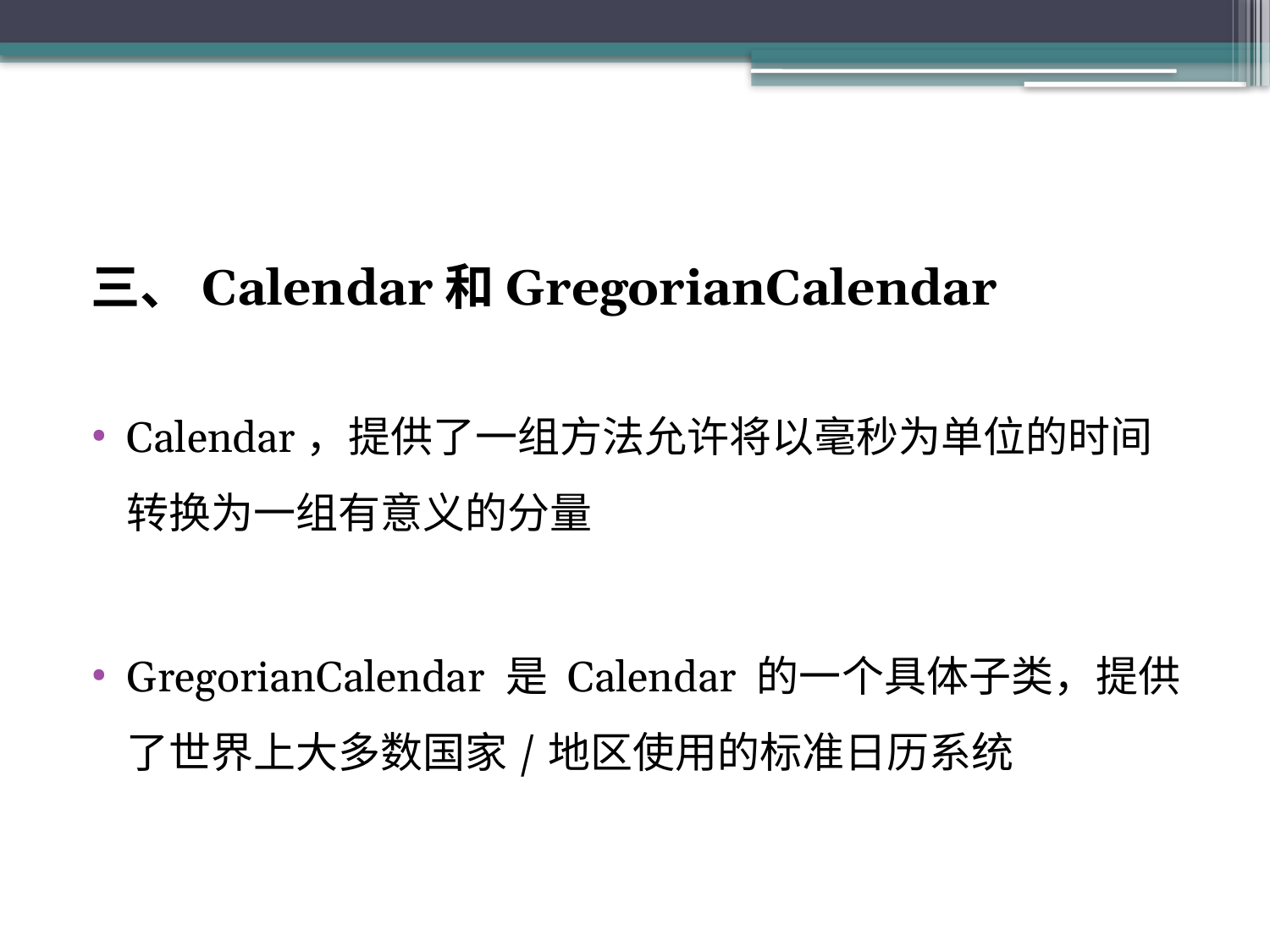

#
三、Calendar和GregorianCalendar

Calendar，提供了一组方法允许将以毫秒为单位的时间转换为一组有意义的分量

GregorianCalendar 是 Calendar 的一个具体子类，提供了世界上大多数国家/地区使用的标准日历系统